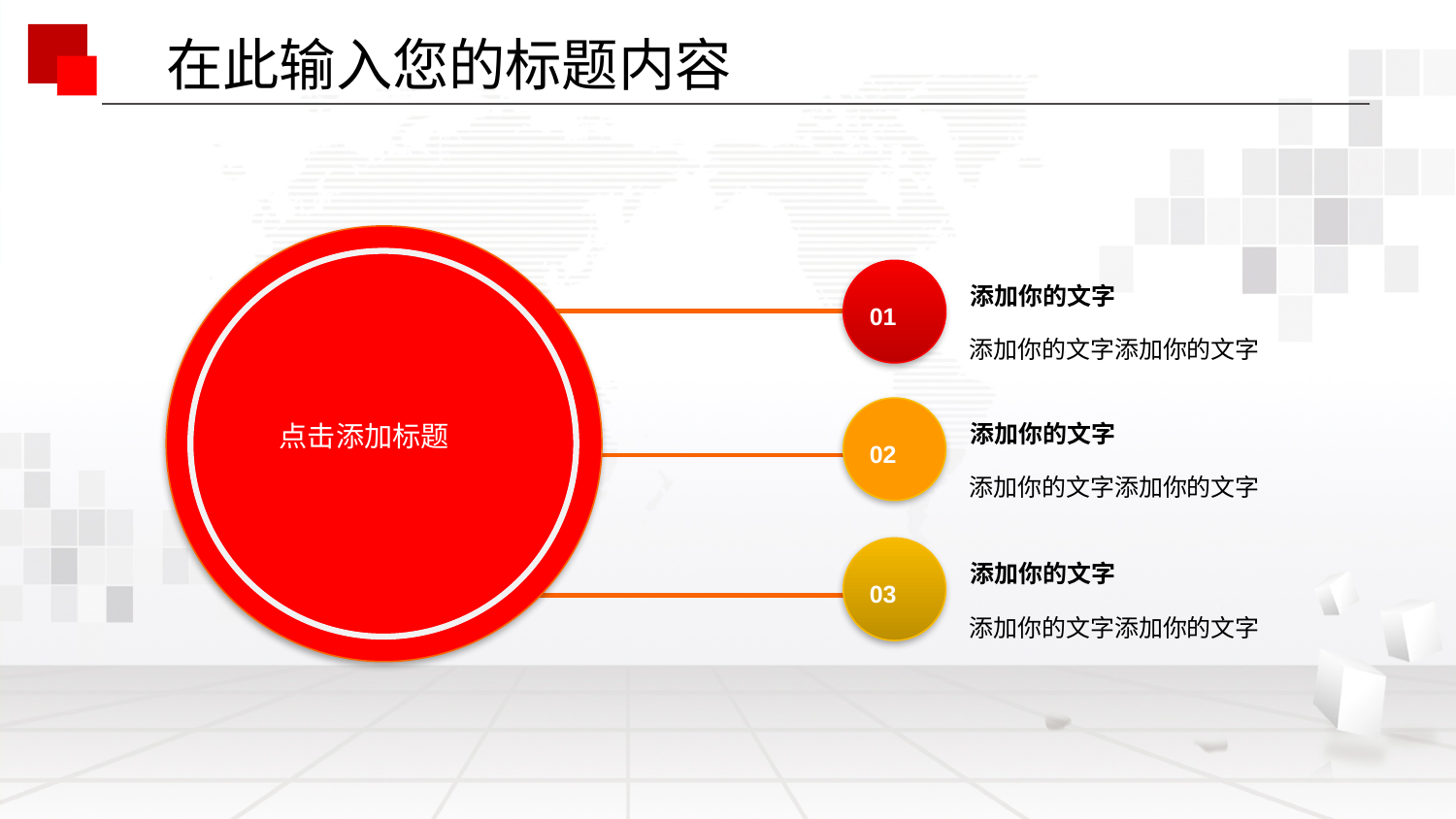

在此输入您的标题内容

添加你的文字
01
添加你的文字添加你的文字

点击添加标题
添加你的文字
02
添加你的文字添加你的文字

添加你的文字
03
添加你的文字添加你的文字